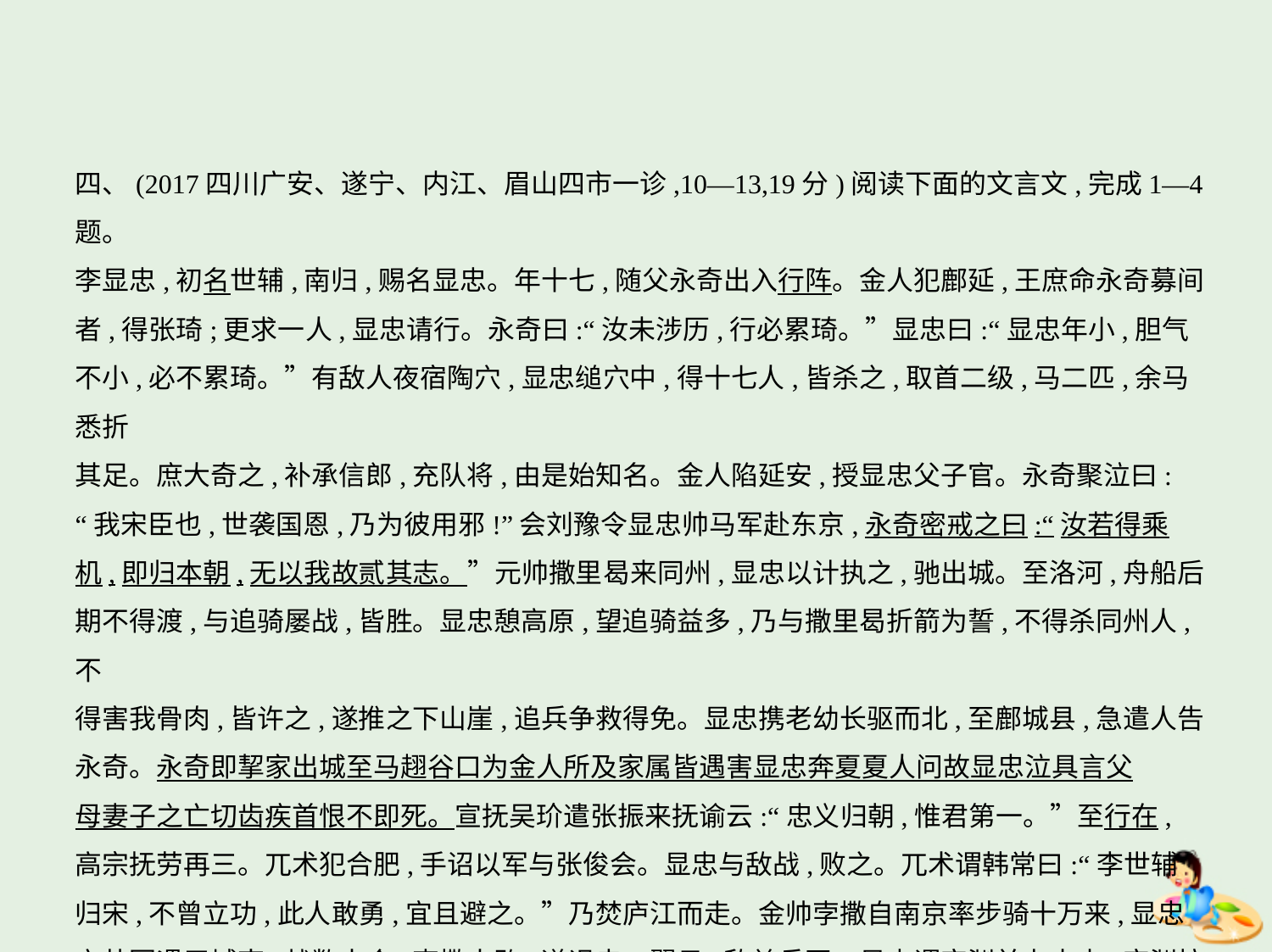

四、(2017四川广安、遂宁、内江、眉山四市一诊,10—13,19分)阅读下面的文言文,完成1—4题。
李显忠,初名世辅,南归,赐名显忠。年十七,随父永奇出入行阵。金人犯鄜延,王庶命永奇募间
者,得张琦;更求一人,显忠请行。永奇曰:“汝未涉历,行必累琦。”显忠曰:“显忠年小,胆气
不小,必不累琦。”有敌人夜宿陶穴,显忠缒穴中,得十七人,皆杀之,取首二级,马二匹,余马悉折
其足。庶大奇之,补承信郎,充队将,由是始知名。金人陷延安,授显忠父子官。永奇聚泣曰:
“我宋臣也,世袭国恩,乃为彼用邪!”会刘豫令显忠帅马军赴东京,永奇密戒之曰:“汝若得乘
机,即归本朝,无以我故贰其志。”元帅撒里曷来同州,显忠以计执之,驰出城。至洛河,舟船后
期不得渡,与追骑屡战,皆胜。显忠憩高原,望追骑益多,乃与撒里曷折箭为誓,不得杀同州人,不
得害我骨肉,皆许之,遂推之下山崖,追兵争救得免。显忠携老幼长驱而北,至鄜城县,急遣人告
永奇。永奇即挈家出城至马趐谷口为金人所及家属皆遇害显忠奔夏夏人问故显忠泣具言父
母妻子之亡切齿疾首恨不即死。宣抚吴玠遣张振来抚谕云:“忠义归朝,惟君第一。”至行在,
高宗抚劳再三。兀术犯合肥,手诏以军与张俊会。显忠与敌战,败之。兀术谓韩常曰:“李世辅
归宋,不曾立功,此人敢勇,宜且避之。”乃焚庐江而走。金帅孛撒自南京率步骑十万来,显忠
亲帅军遇于城南,战数十合,孛撒大败,遂退走。翼日,敌益兵至。显忠谓宏渊并力夹击,宏渊按
兵不动,显忠独与所部力战百余合却之。显忠曰:“若使诸军相与掎角,则敌兵可尽,金帅可擒,